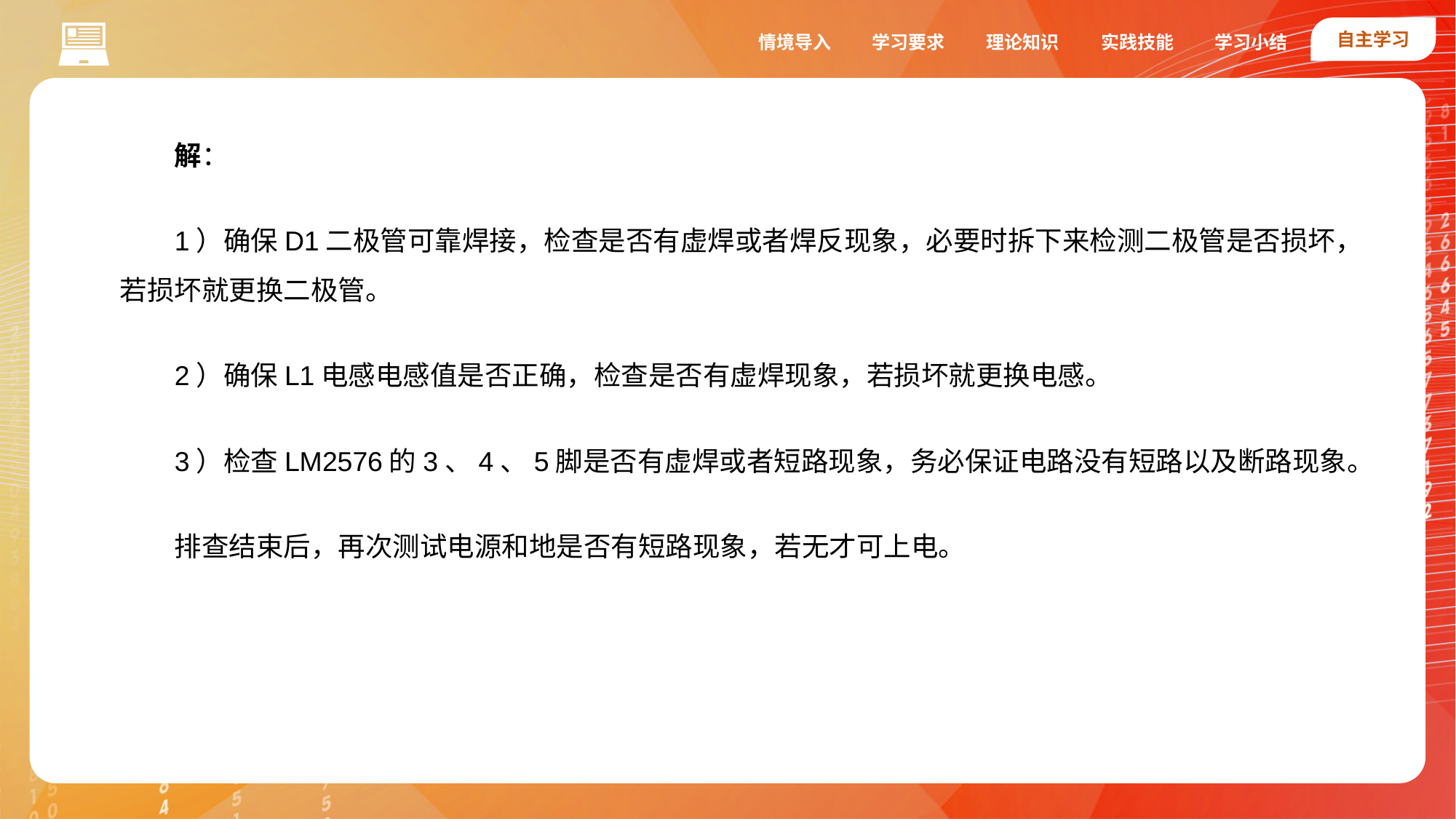

自主学习
实践技能
情境导入
学习要求
理论知识
学习小结

解：
1）确保D1二极管可靠焊接，检查是否有虚焊或者焊反现象，必要时拆下来检测二极管是否损坏，若损坏就更换二极管。
2）确保L1电感电感值是否正确，检查是否有虚焊现象，若损坏就更换电感。
3）检查LM2576的3、4、5脚是否有虚焊或者短路现象，务必保证电路没有短路以及断路现象。
排查结束后，再次测试电源和地是否有短路现象，若无才可上电。